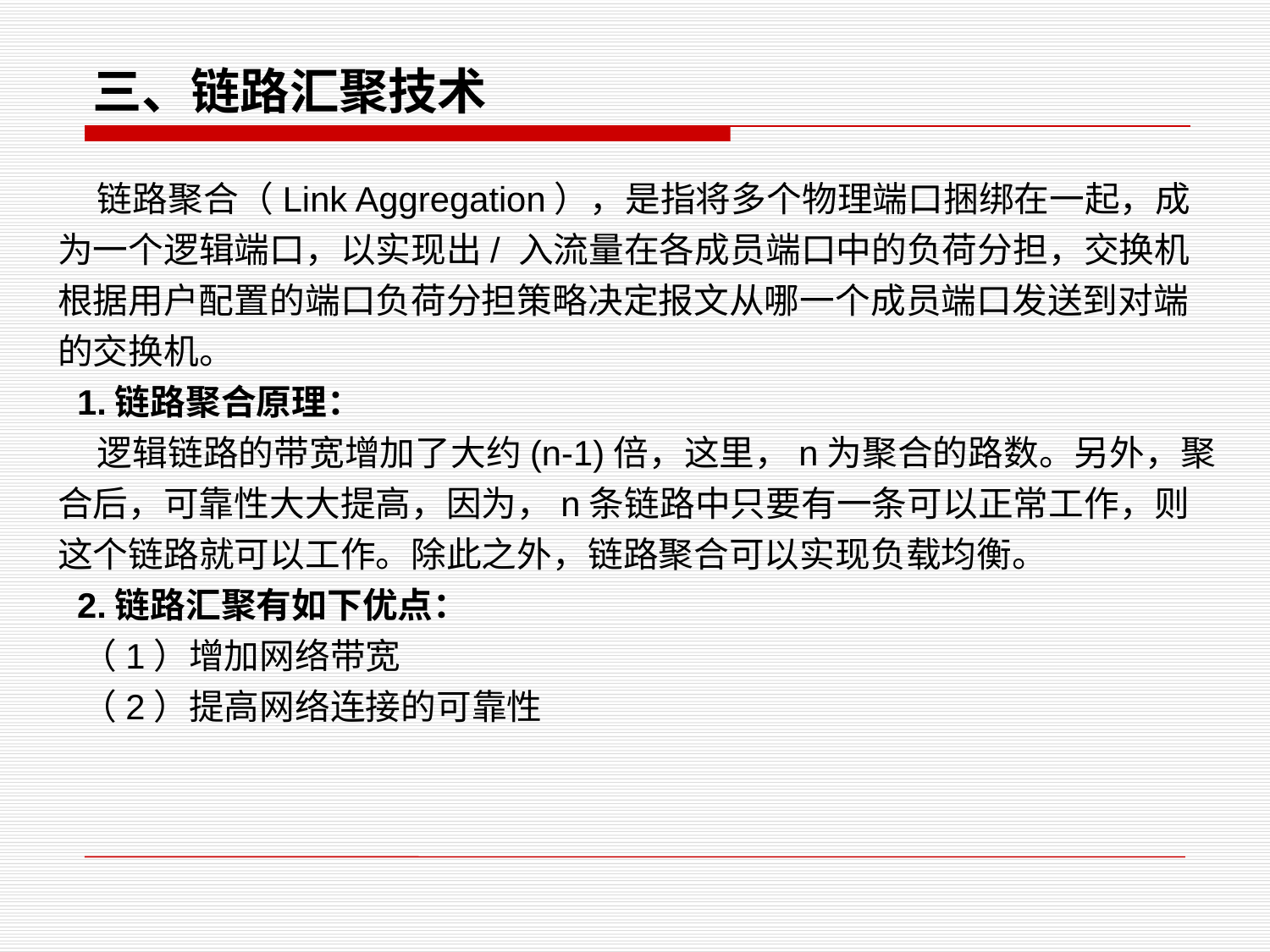

三、链路汇聚技术
    链路聚合（Link Aggregation），是指将多个物理端口捆绑在一起，成为一个逻辑端口，以实现出/ 入流量在各成员端口中的负荷分担，交换机根据用户配置的端口负荷分担策略决定报文从哪一个成员端口发送到对端的交换机。
  1.链路聚合原理：
    逻辑链路的带宽增加了大约(n-1)倍，这里，n为聚合的路数。另外，聚合后，可靠性大大提高，因为，n条链路中只要有一条可以正常工作，则这个链路就可以工作。除此之外，链路聚合可以实现负载均衡。
  2.链路汇聚有如下优点：
  （1）增加网络带宽
  （2）提高网络连接的可靠性

109